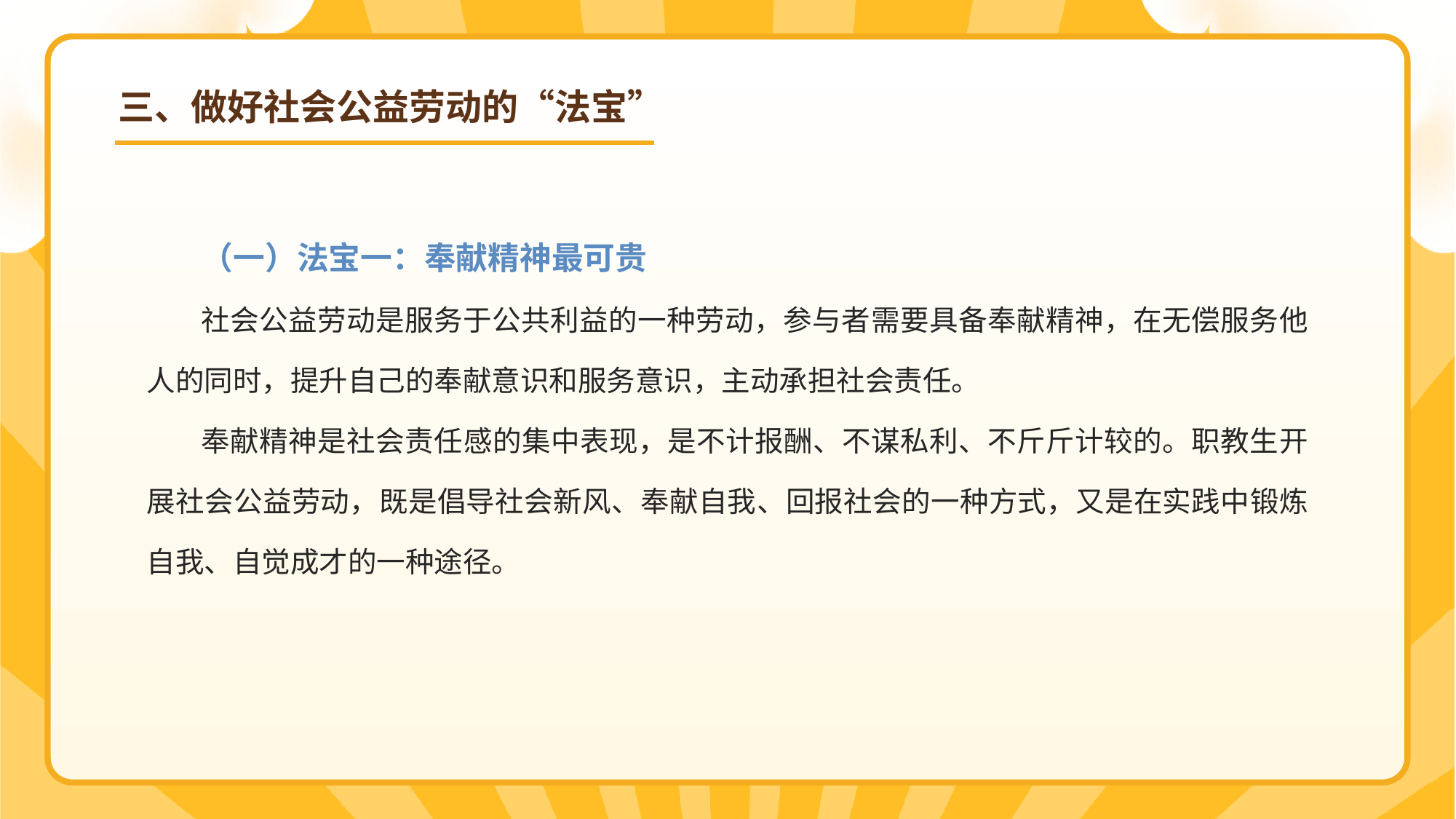

三、做好社会公益劳动的“法宝”
（一）法宝一：奉献精神最可贵
社会公益劳动是服务于公共利益的一种劳动，参与者需要具备奉献精神，在无偿服务他人的同时，提升自己的奉献意识和服务意识，主动承担社会责任。
奉献精神是社会责任感的集中表现，是不计报酬、不谋私利、不斤斤计较的。职教生开展社会公益劳动，既是倡导社会新风、奉献自我、回报社会的一种方式，又是在实践中锻炼自我、自觉成才的一种途径。